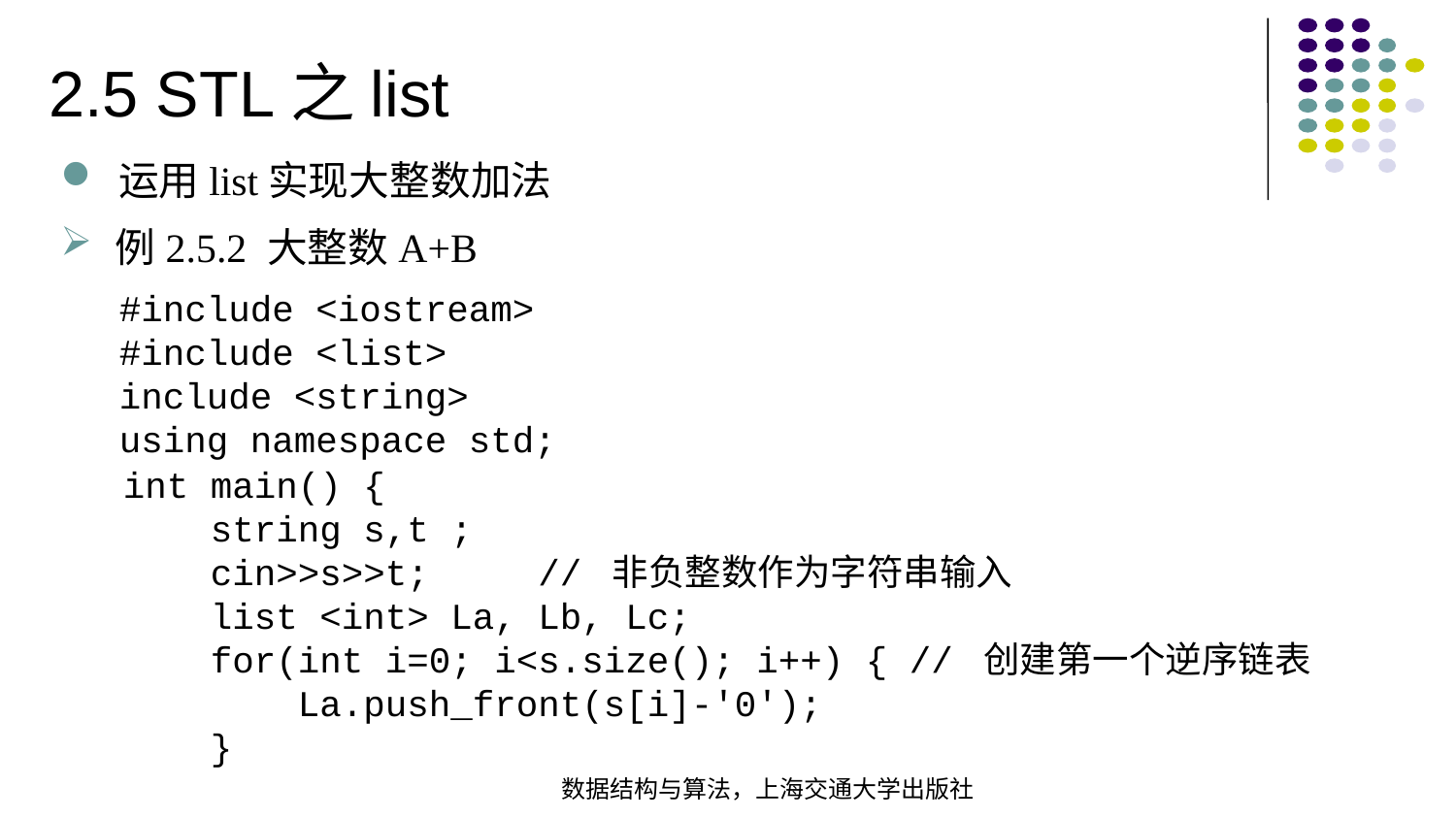

2.5 STL之list
运用list实现大整数加法
例2.5.2 大整数A+B
#include <iostream>#include <list>include <string>using namespace std;
int main() {    string s,t ;    cin>>s>>t;     // 非负整数作为字符串输入     list <int> La, Lb, Lc;    for(int i=0; i<s.size(); i++) { // 创建第一个逆序链表         La.push_front(s[i]-'0');    }